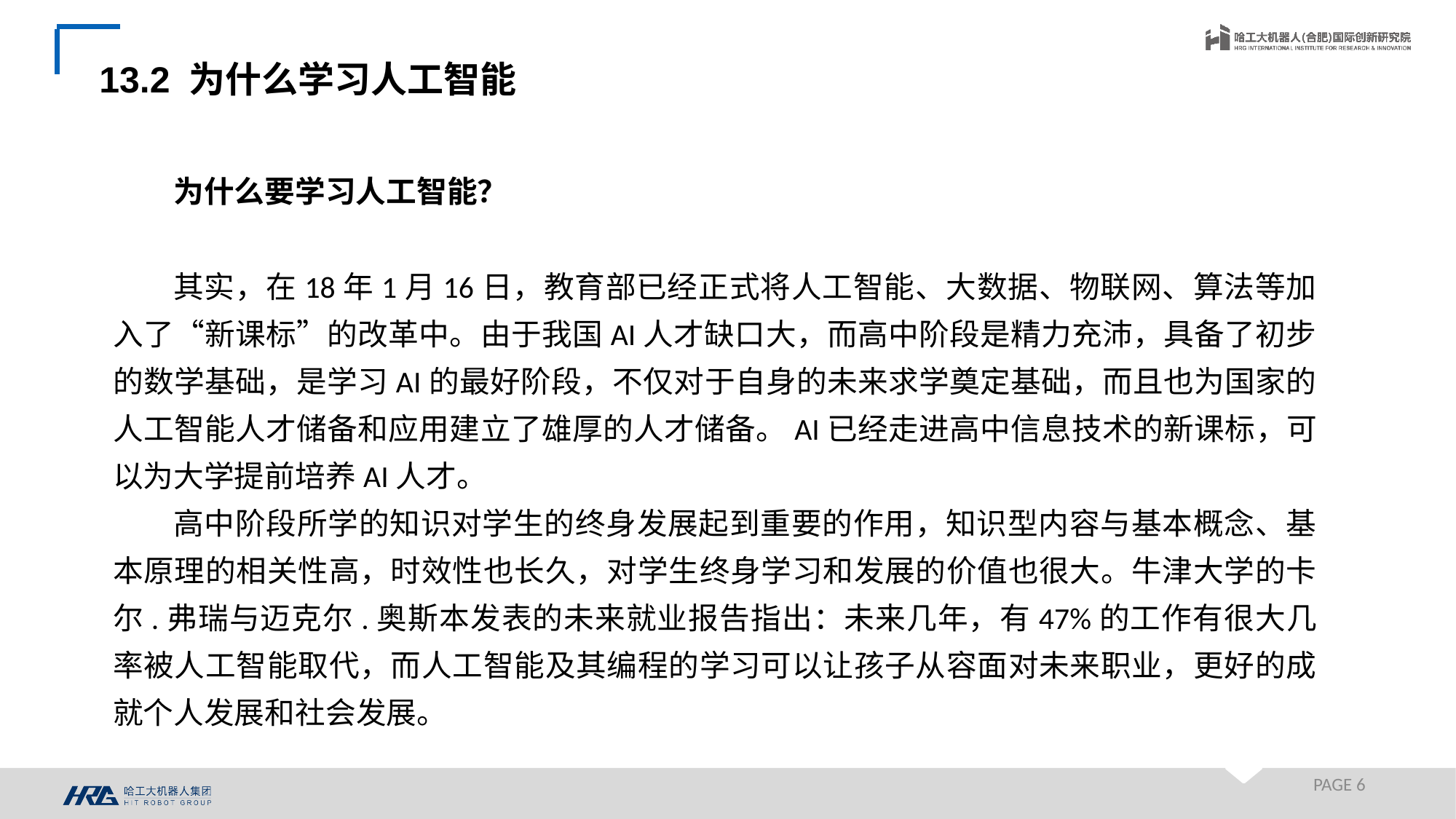

13.2 为什么学习人工智能
为什么要学习人工智能？

其实，在18年1月16日，教育部已经正式将人工智能、大数据、物联网、算法等加入了“新课标”的改革中。由于我国AI人才缺口大，而高中阶段是精力充沛，具备了初步的数学基础，是学习AI的最好阶段，不仅对于自身的未来求学奠定基础，而且也为国家的人工智能人才储备和应用建立了雄厚的人才储备。AI已经走进高中信息技术的新课标，可以为大学提前培养AI人才。
高中阶段所学的知识对学生的终身发展起到重要的作用，知识型内容与基本概念、基本原理的相关性高，时效性也长久，对学生终身学习和发展的价值也很大。牛津大学的卡尔.弗瑞与迈克尔.奥斯本发表的未来就业报告指出：未来几年，有47%的工作有很大几率被人工智能取代，而人工智能及其编程的学习可以让孩子从容面对未来职业，更好的成就个人发展和社会发展。